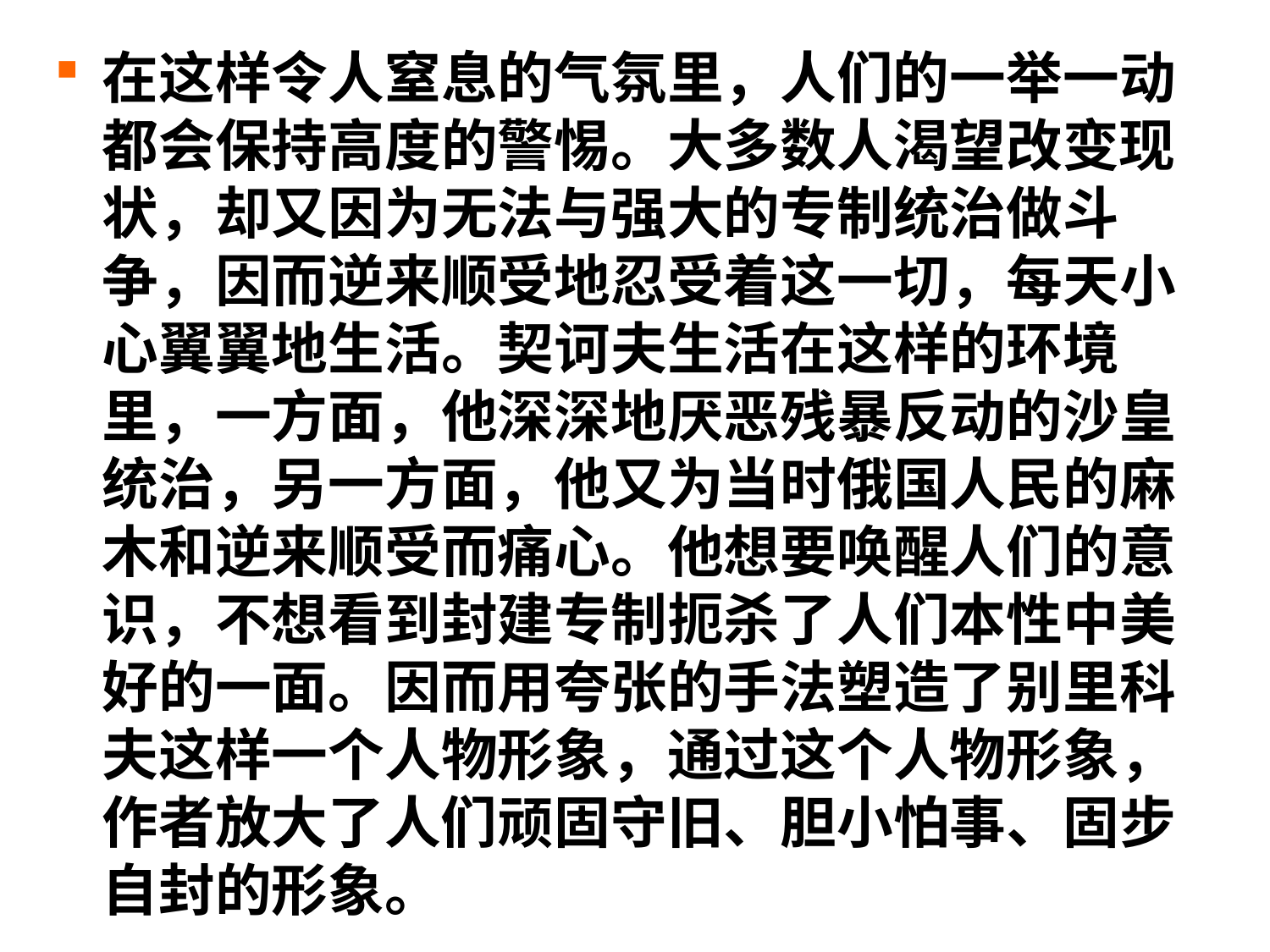

在这样令人窒息的气氛里，人们的一举一动都会保持高度的警惕。大多数人渴望改变现状，却又因为无法与强大的专制统治做斗争，因而逆来顺受地忍受着这一切，每天小心翼翼地生活。契诃夫生活在这样的环境里，一方面，他深深地厌恶残暴反动的沙皇统治，另一方面，他又为当时俄国人民的麻木和逆来顺受而痛心。他想要唤醒人们的意识，不想看到封建专制扼杀了人们本性中美好的一面。因而用夸张的手法塑造了别里科夫这样一个人物形象，通过这个人物形象，作者放大了人们顽固守旧、胆小怕事、固步自封的形象。